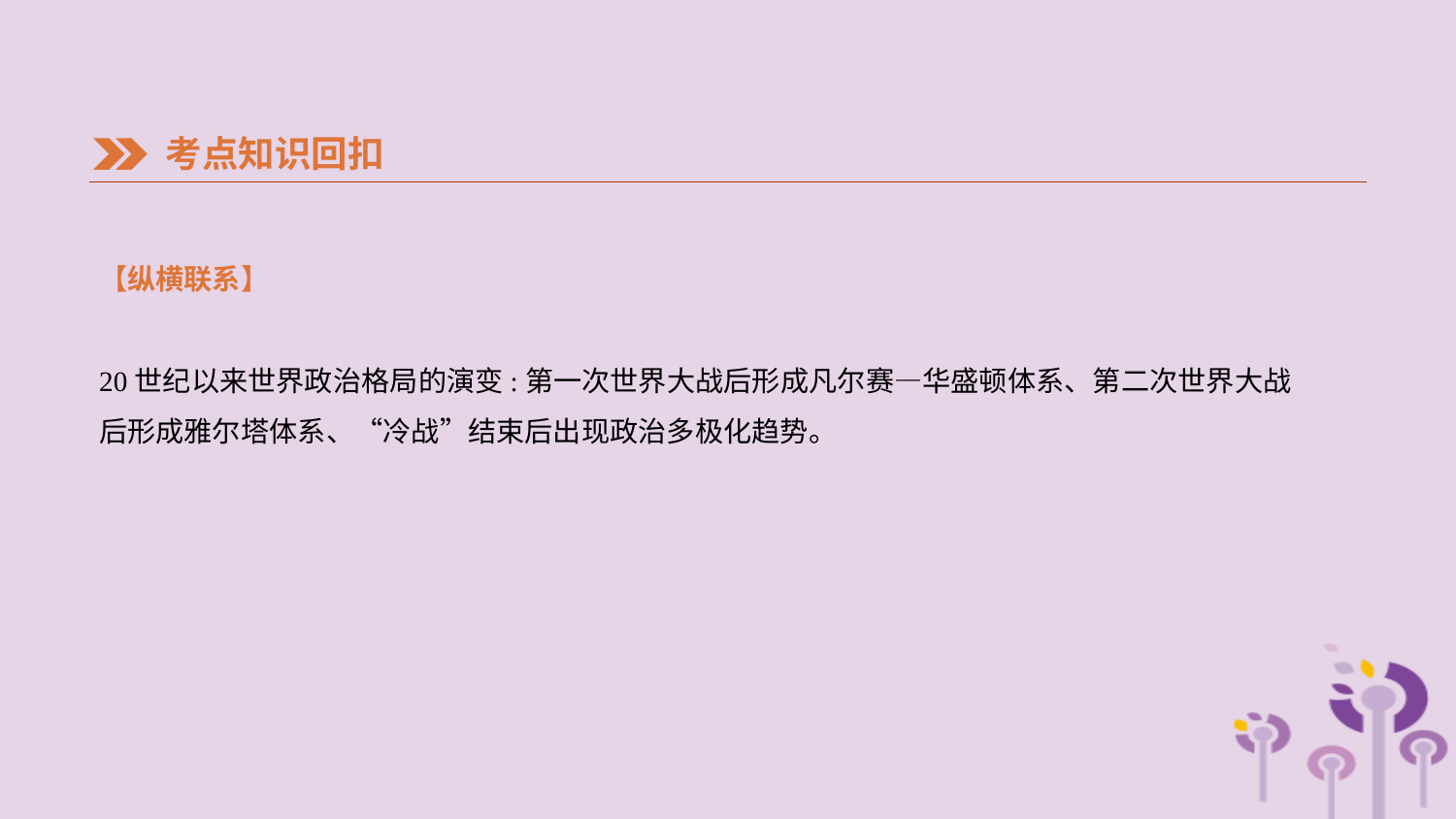

考点知识回扣

【纵横联系】

20世纪以来世界政治格局的演变:第一次世界大战后形成凡尔赛—华盛顿体系、第二次世界大战后形成雅尔塔体系、“冷战”结束后出现政治多极化趋势。